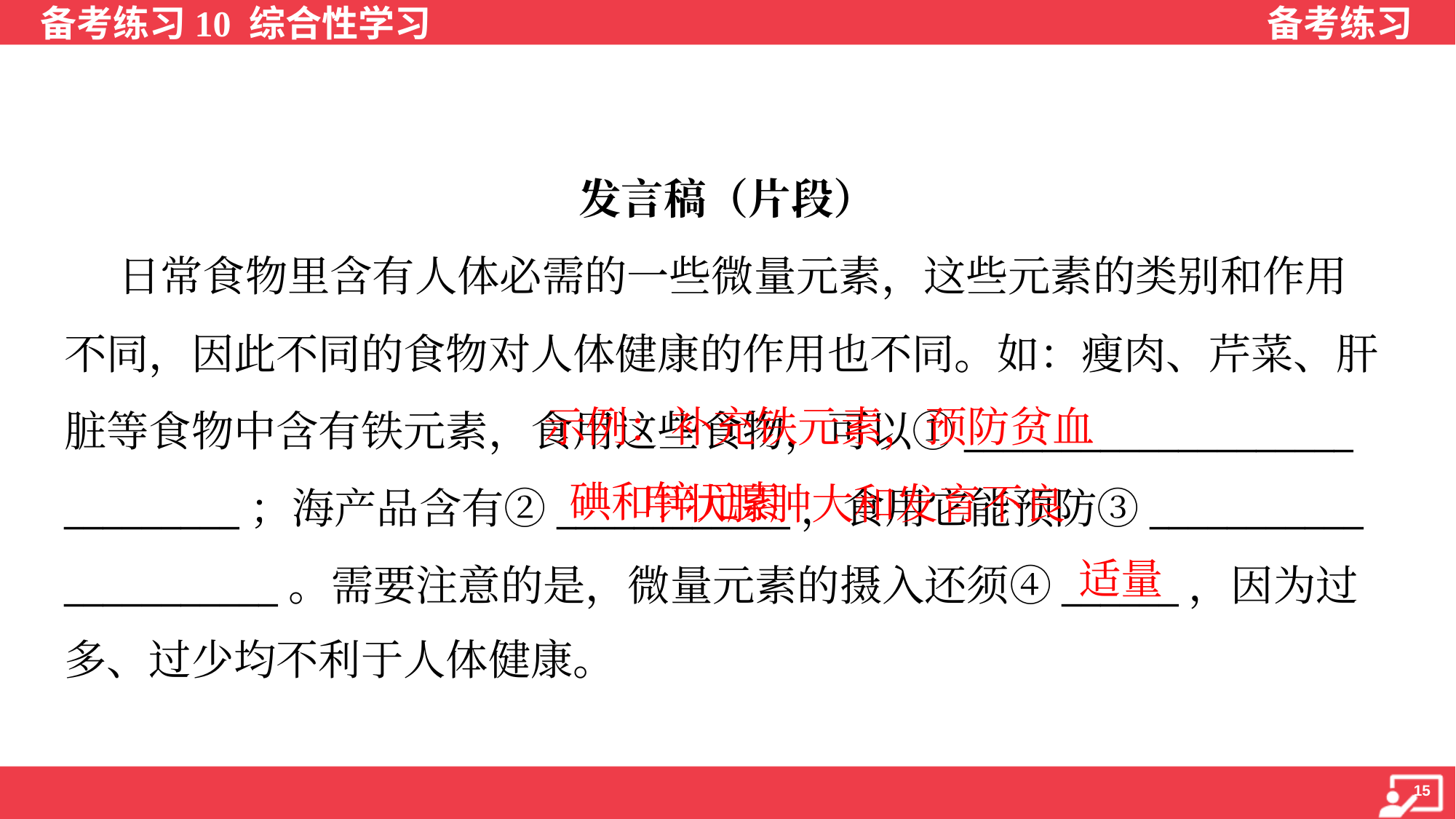

发言稿（片段）
    日常食物里含有人体必需的一些微量元素，这些元素的类别和作用
不同，因此不同的食物对人体健康的作用也不同。如：瘦肉、芹菜、肝
脏等食物中含有铁元素，食用这些食物，可以①____________________
_________；海产品含有②____________，食用它能预防③___________
___________。需要注意的是，微量元素的摄入还须④______，因为过
多、过少均不利于人体健康。
                                           示例：补充铁元素，预防贫血
                                                    甲状腺肿大和发育不良
碘和锌元素
适量